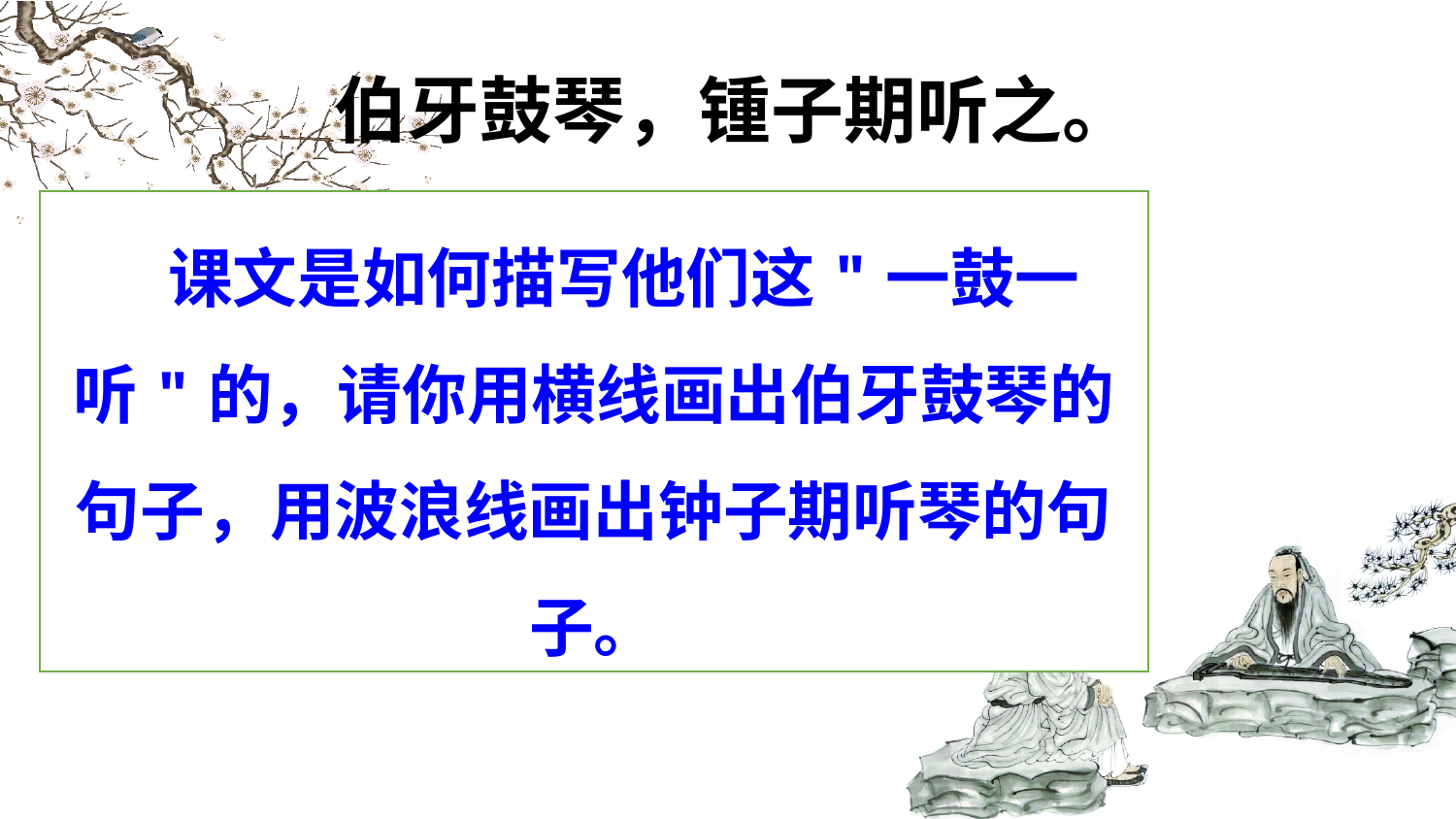

伯牙鼓琴，锺子期听之。
   课文是如何描写他们这"一鼓一听"的，请你用横线画出伯牙鼓琴的句子，用波浪线画出钟子期听琴的句子。